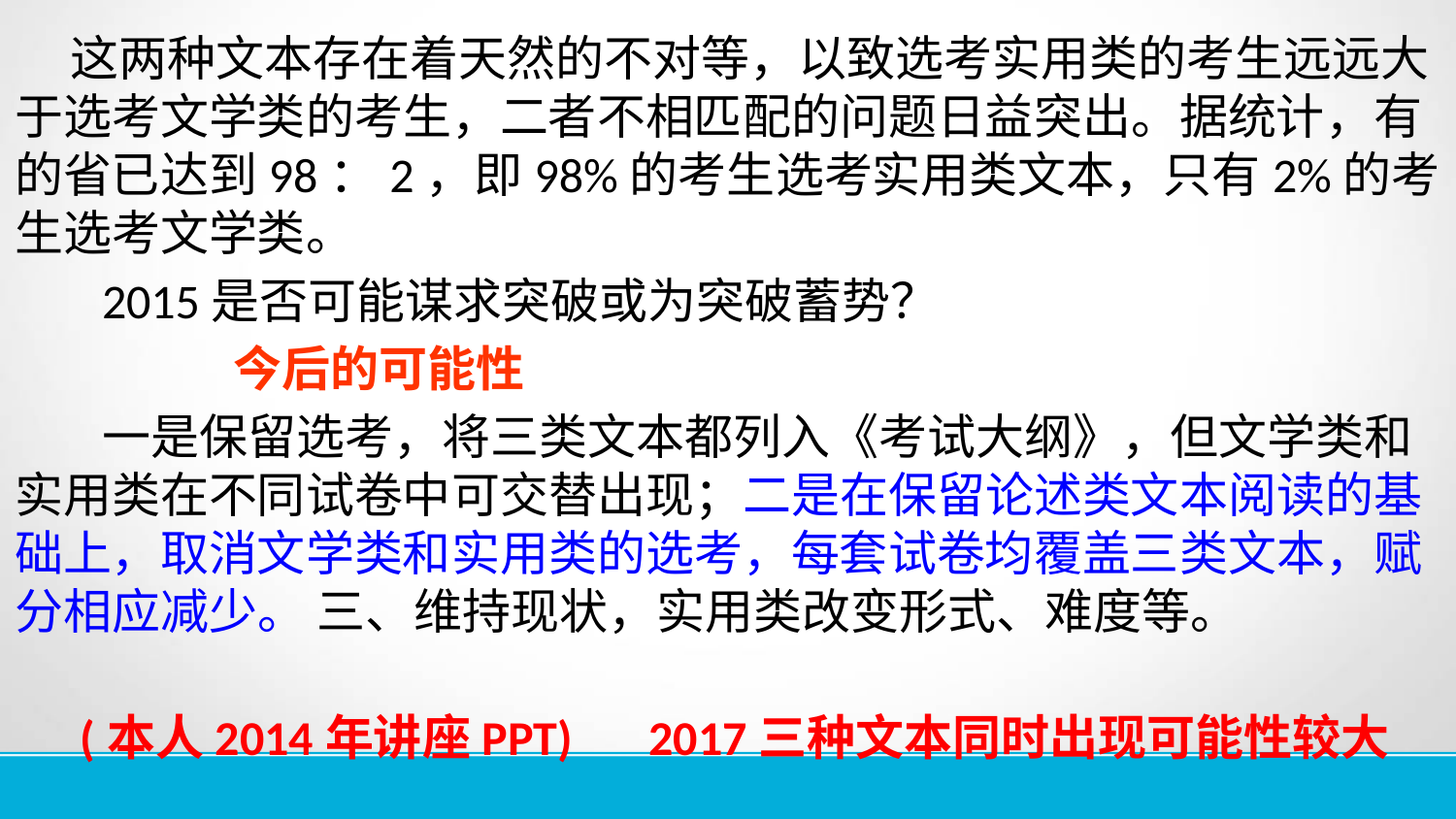

这两种文本存在着天然的不对等，以致选考实用类的考生远远大于选考文学类的考生，二者不相匹配的问题日益突出。据统计，有的省已达到98：2，即98%的考生选考实用类文本，只有2%的考生选考文学类。
        2015是否可能谋求突破或为突破蓄势？
                   今后的可能性
       一是保留选考，将三类文本都列入《考试大纲》，但文学类和实用类在不同试卷中可交替出现；二是在保留论述类文本阅读的基础上，取消文学类和实用类的选考，每套试卷均覆盖三类文本，赋分相应减少。 三、维持现状，实用类改变形式、难度等。
      (本人2014年讲座PPT)       2017三种文本同时出现可能性较大